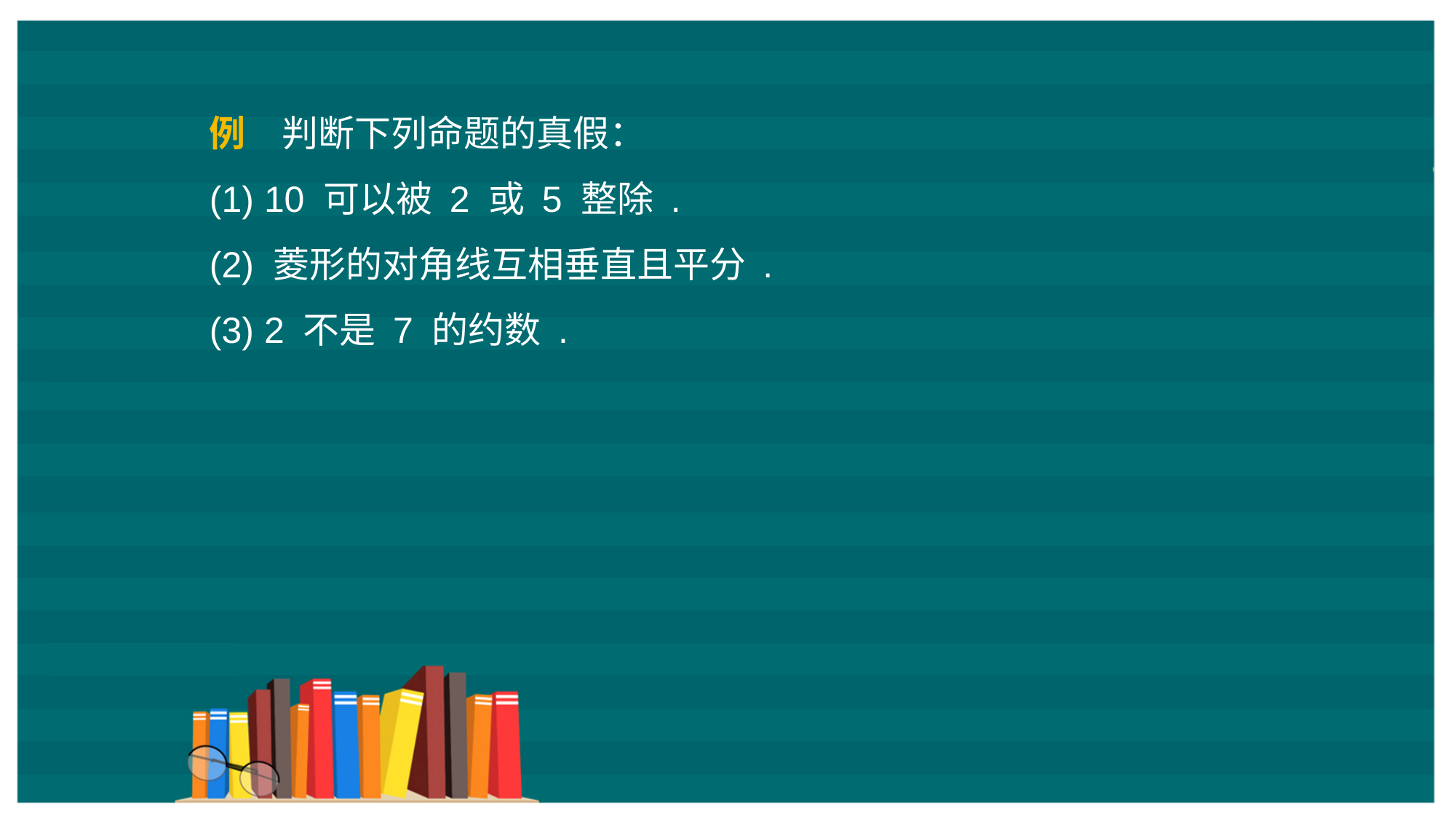

例　判断下列命题的真假：
(1) 10 可以被 2 或 5 整除 .
(2) 菱形的对角线互相垂直且平分 .
(3) 2 不是 7 的约数 .